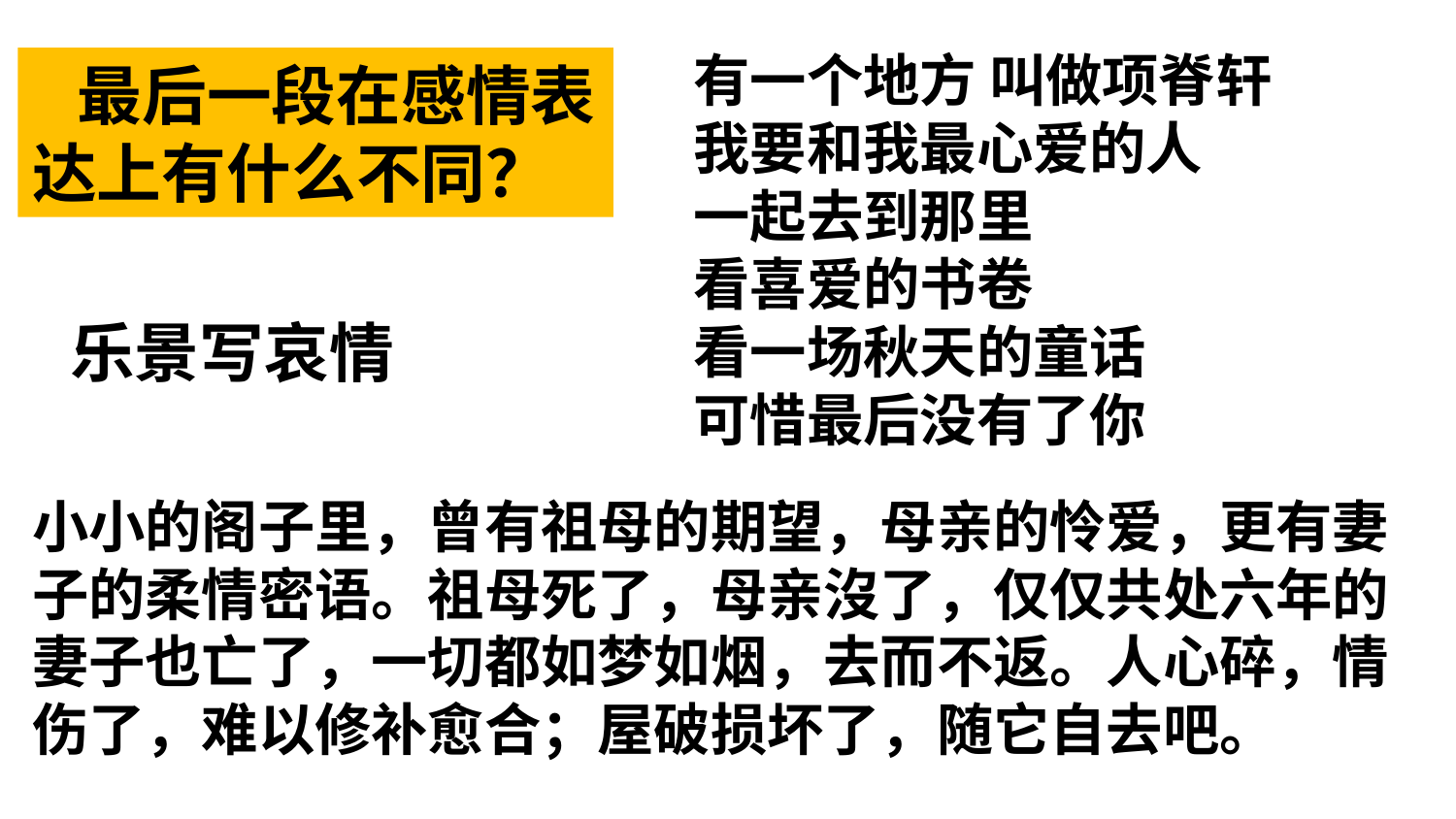

有一个地方 叫做项脊轩
我要和我最心爱的人
一起去到那里
看喜爱的书卷
看一场秋天的童话
可惜最后没有了你
  最后一段在感情表达上有什么不同？
乐景写哀情
小小的阁子里，曾有祖母的期望，母亲的怜爱，更有妻子的柔情密语。祖母死了，母亲沒了，仅仅共处六年的妻子也亡了，一切都如梦如烟，去而不返。人心碎，情伤了，难以修补愈合；屋破损坏了，随它自去吧。